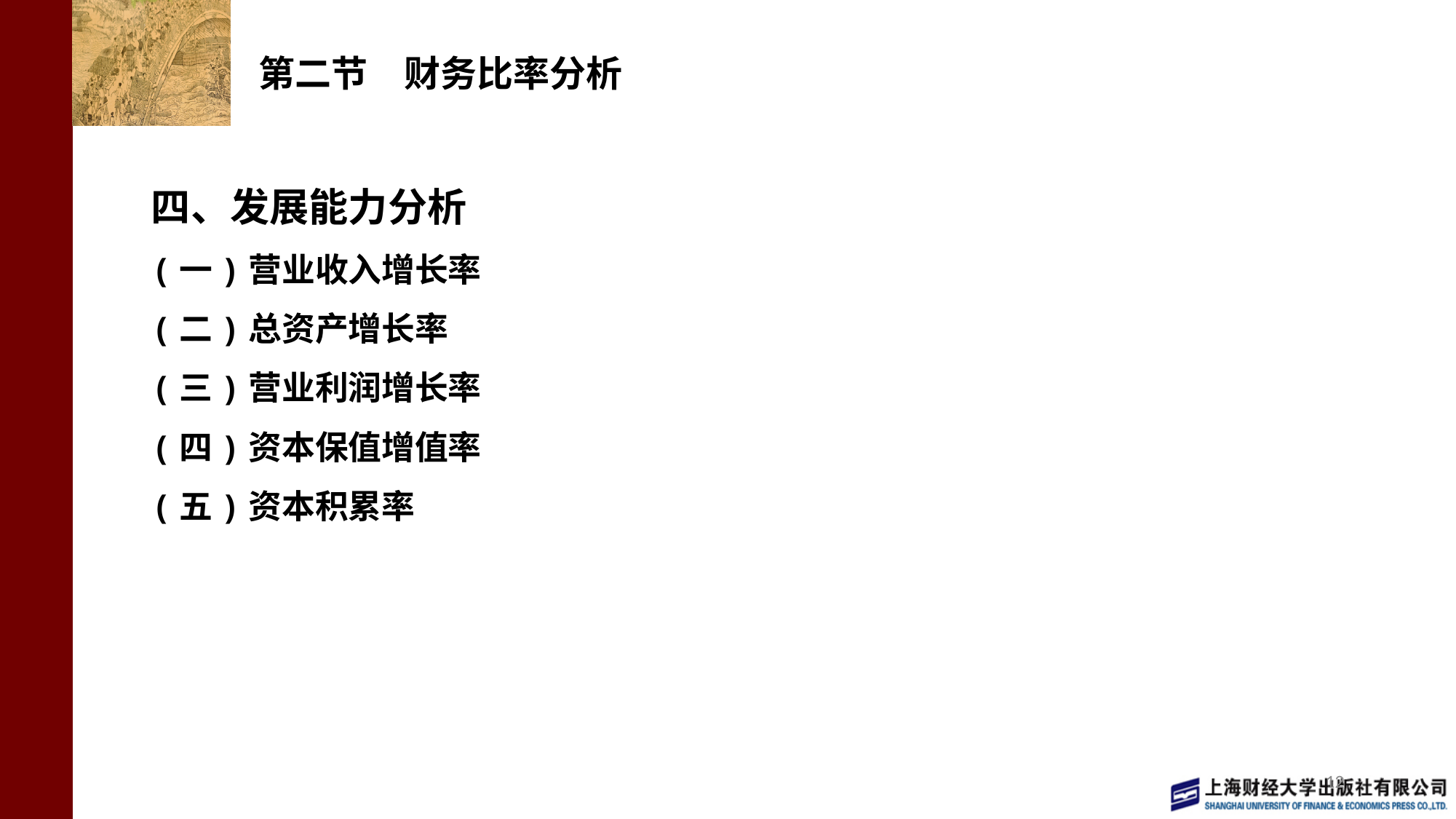

# 第二节　财务比率分析
四、发展能力分析
(一)营业收入增长率
(二)总资产增长率
(三)营业利润增长率
(四)资本保值增值率
(五)资本积累率
12